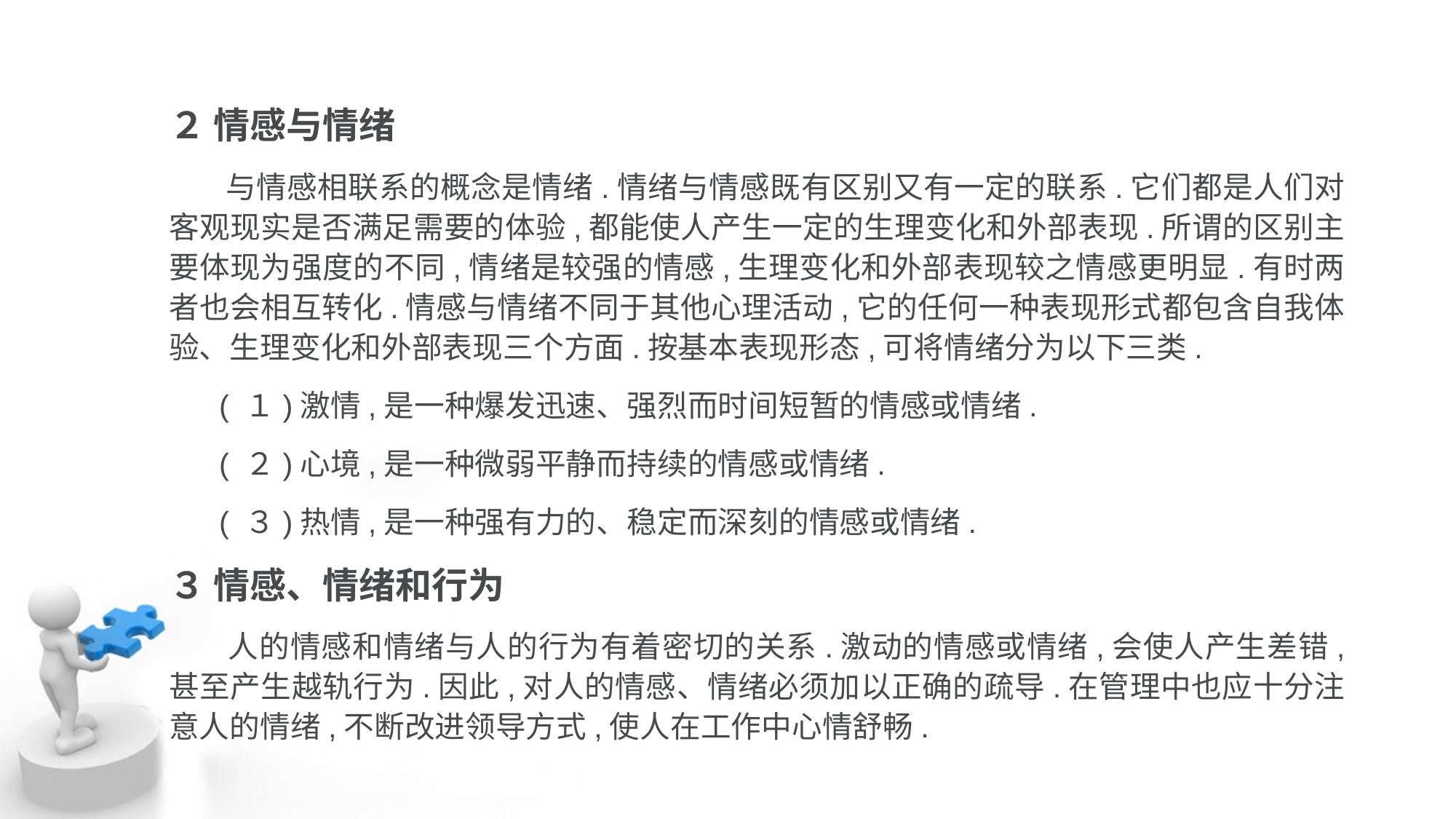

２ 情感与情绪
       与情感相联系的概念是情绪.情绪与情感既有区别又有一定的联系.它们都是人们对 客观现实是否满足需要的体验,都能使人产生一定的生理变化和外部表现.所谓的区别主 要体现为强度的不同,情绪是较强的情感,生理变化和外部表现较之情感更明显.有时两 者也会相互转化.情感与情绪不同于其他心理活动,它的任何一种表现形式都包含自我体 验、生理变化和外部表现三个方面.按基本表现形态,可将情绪分为以下三类.
      ( １)激情,是一种爆发迅速、强烈而时间短暂的情感或情绪.
      ( ２)心境,是一种微弱平静而持续的情感或情绪.
      ( ３)热情,是一种强有力的、稳定而深刻的情感或情绪.
３ 情感、情绪和行为
       人的情感和情绪与人的行为有着密切的关系.激动的情感或情绪,会使人产生差错, 甚至产生越轨行为.因此,对人的情感、情绪必须加以正确的疏导.在管理中也应十分注 意人的情绪,不断改进领导方式,使人在工作中心情舒畅.